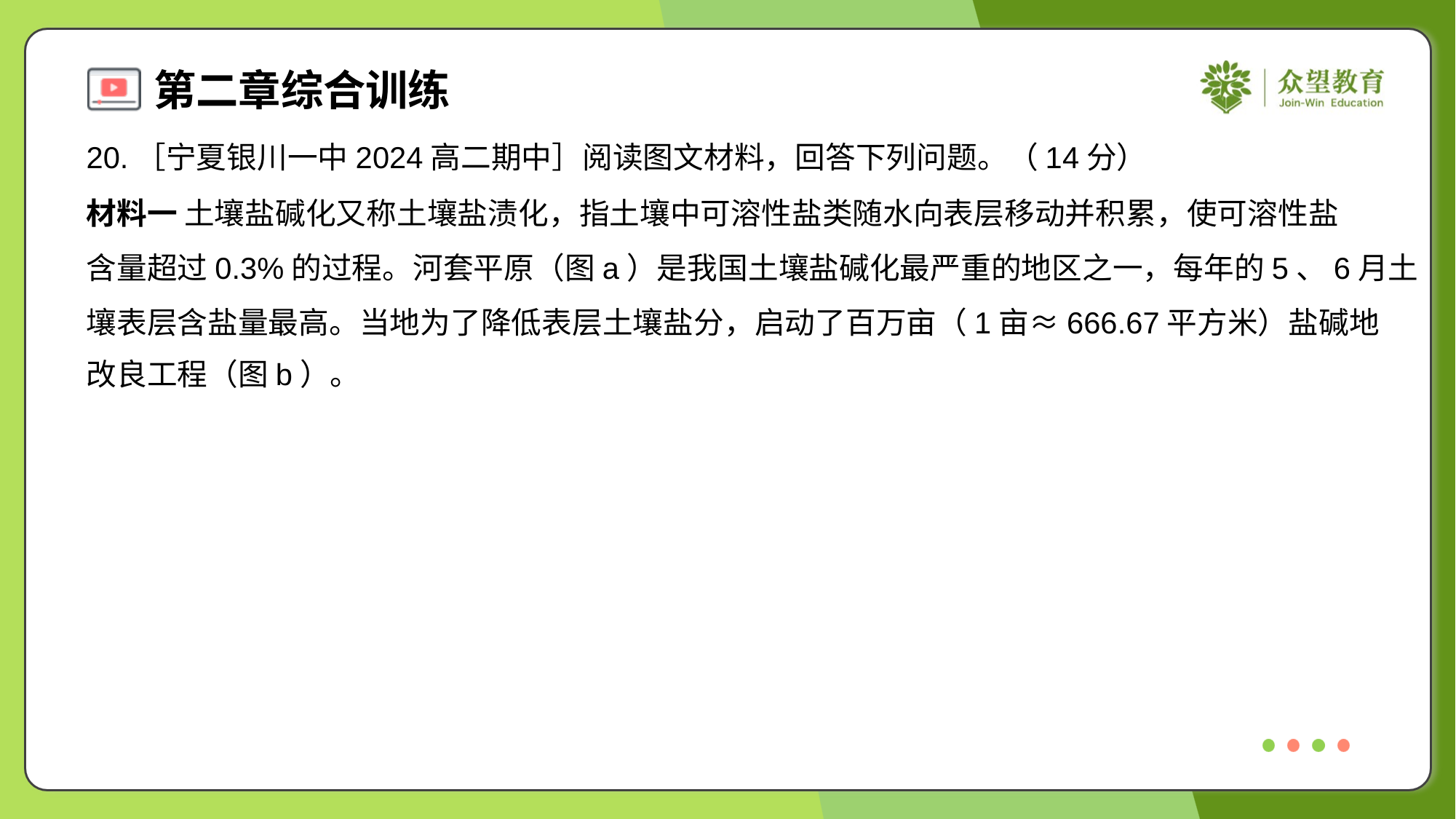

20.［宁夏银川一中2024高二期中］阅读图文材料，回答下列问题。（14分）
材料一 土壤盐碱化又称土壤盐渍化，指土壤中可溶性盐类随水向表层移动并积累，使可溶性盐
含量超过0.3%的过程。河套平原（图a）是我国土壤盐碱化最严重的地区之一，每年的5、6月土
壤表层含盐量最高。当地为了降低表层土壤盐分，启动了百万亩（1亩≈666.67平方米）盐碱地
改良工程（图b）。